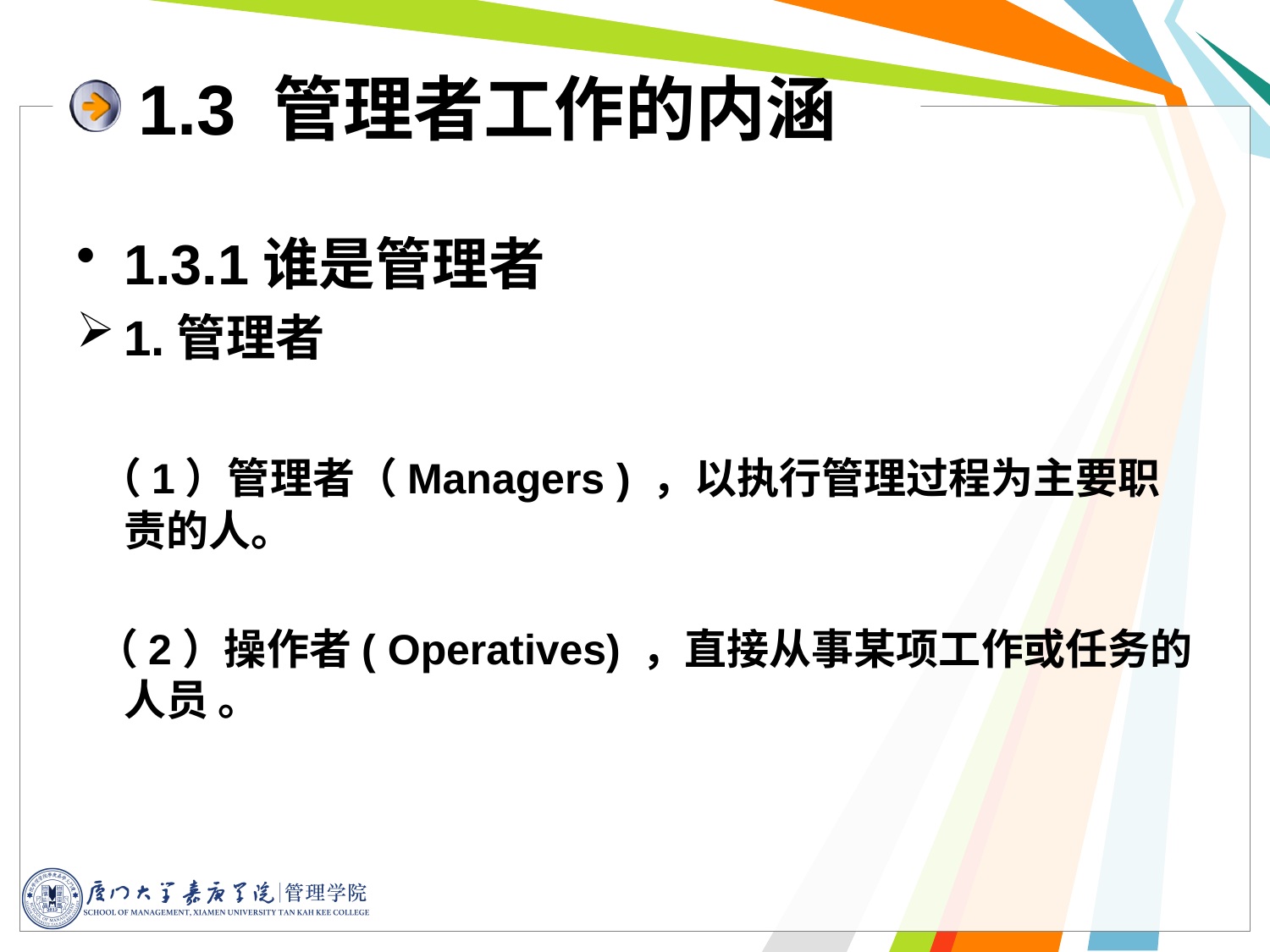

1.3 管理者工作的内涵
1.3.1谁是管理者
1.管理者

 （1）管理者（Managers ) ，以执行管理过程为主要职责的人。

 （2）操作者( Operatives) ，直接从事某项工作或任务的人员 。